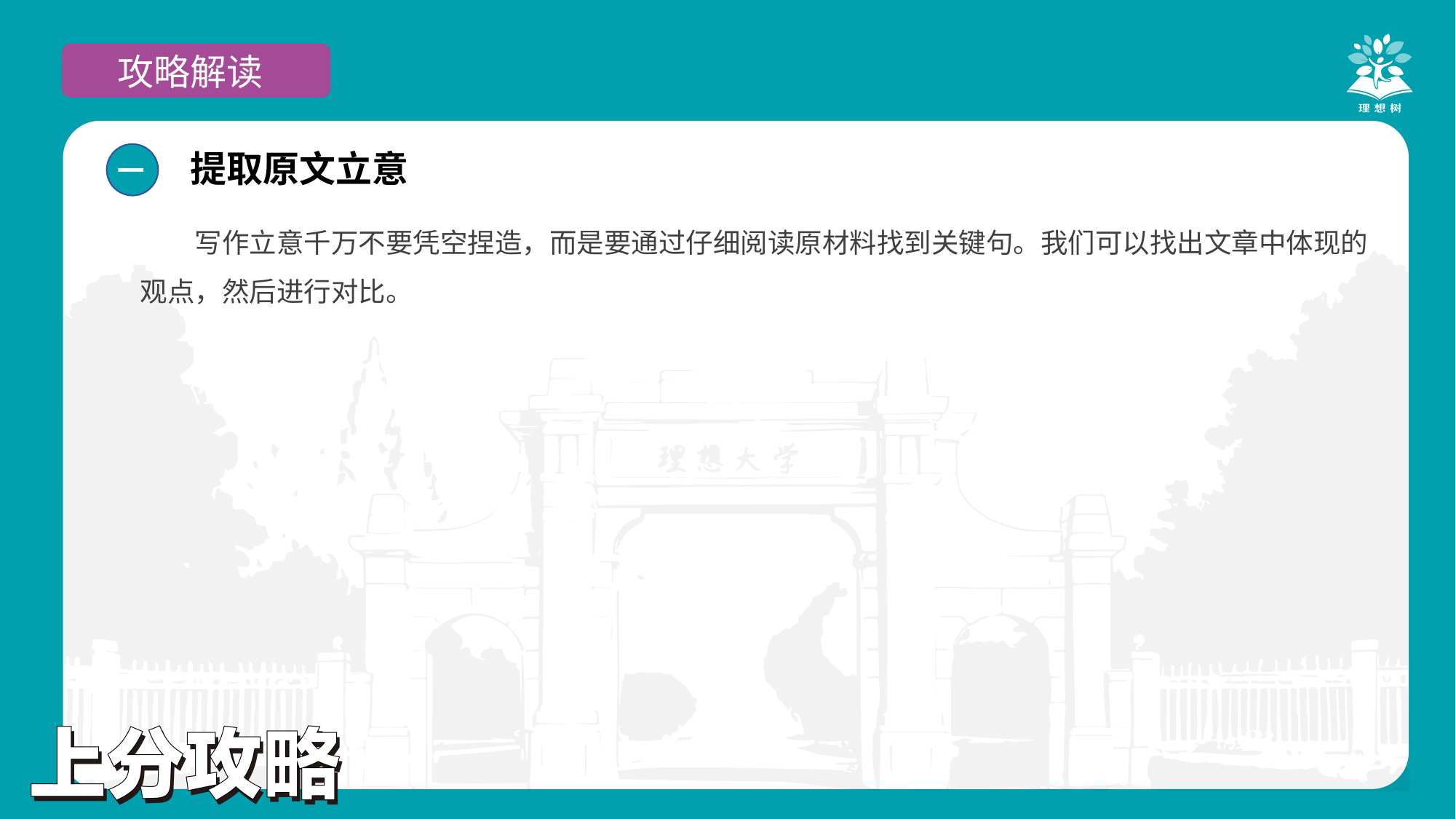

攻略解读
提取原文立意

一
写作立意千万不要凭空捏造，而是要通过仔细阅读原材料找到关键句。我们可以找出文章中体现的观点，然后进行对比。